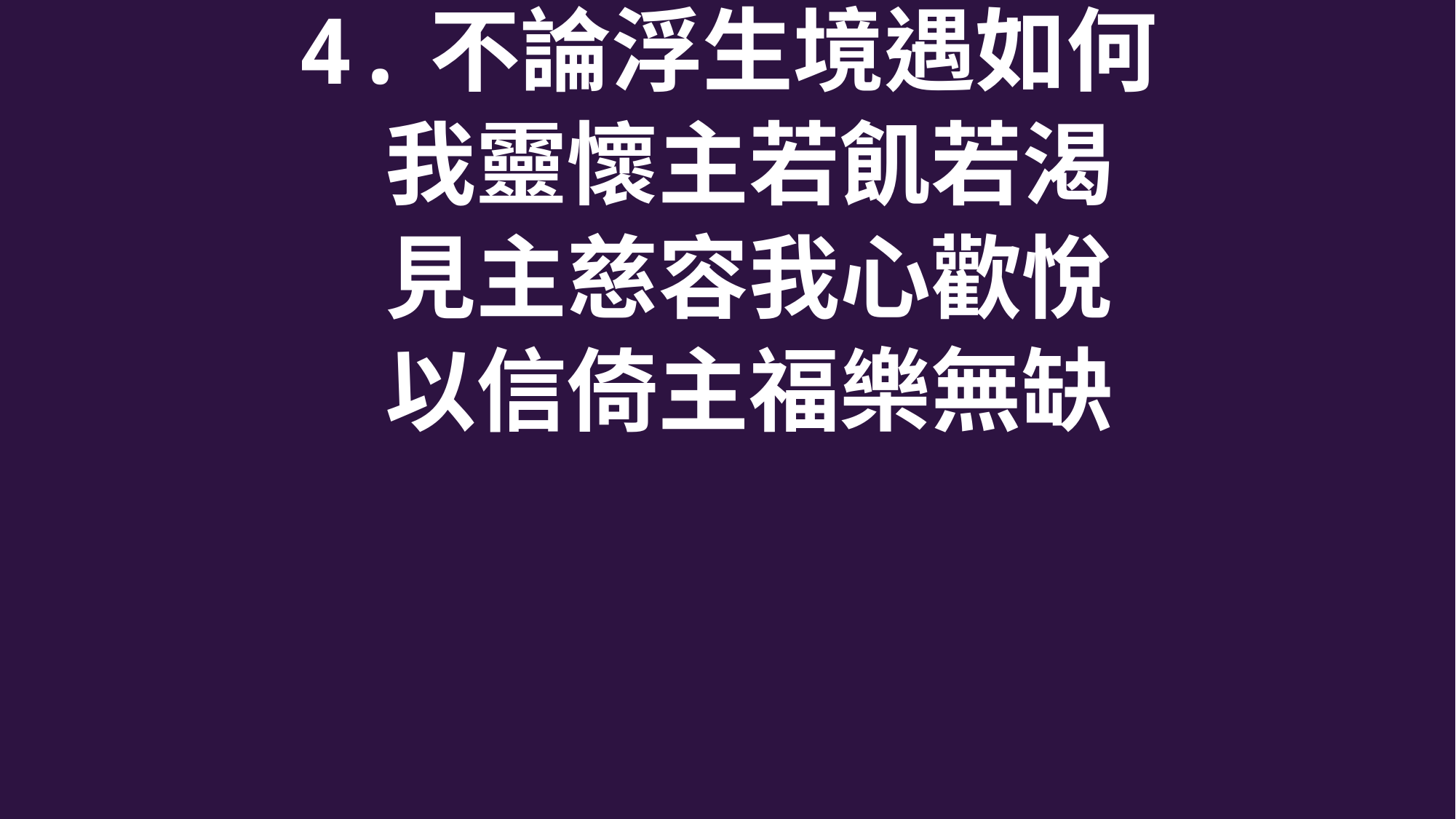

4.不論浮生境遇如何
 我靈懷主若飢若渴
 見主慈容我心歡悅
 以信倚主福樂無缺